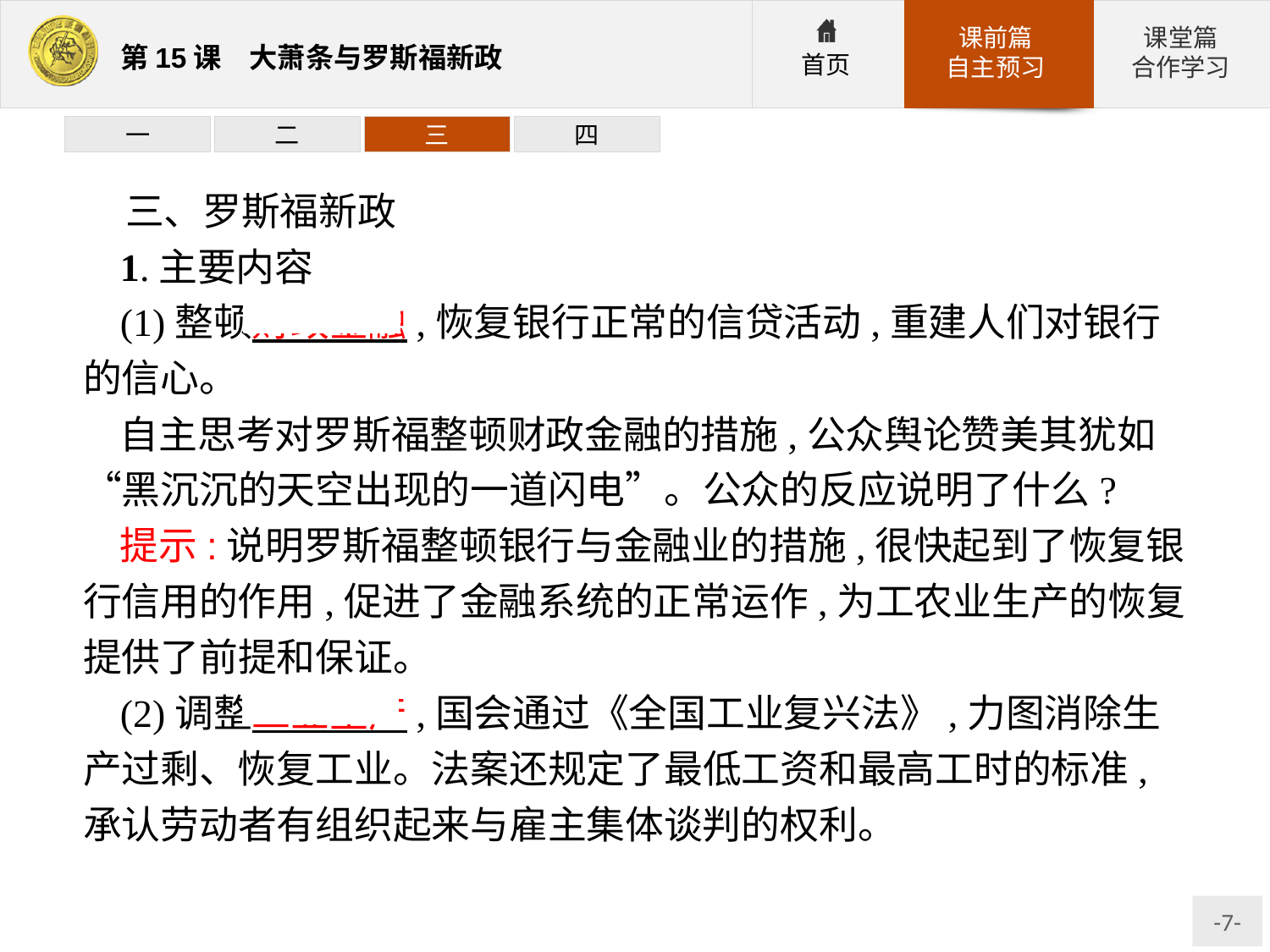

一
二
三
四
三、罗斯福新政
1.主要内容
(1)整顿财政金融,恢复银行正常的信贷活动,重建人们对银行的信心。
自主思考对罗斯福整顿财政金融的措施,公众舆论赞美其犹如“黑沉沉的天空出现的一道闪电”。公众的反应说明了什么?
提示:说明罗斯福整顿银行与金融业的措施,很快起到了恢复银行信用的作用,促进了金融系统的正常运作,为工农业生产的恢复提供了前提和保证。
(2)调整工业生产,国会通过《全国工业复兴法》,力图消除生产过剩、恢复工业。法案还规定了最低工资和最高工时的标准,承认劳动者有组织起来与雇主集体谈判的权利。